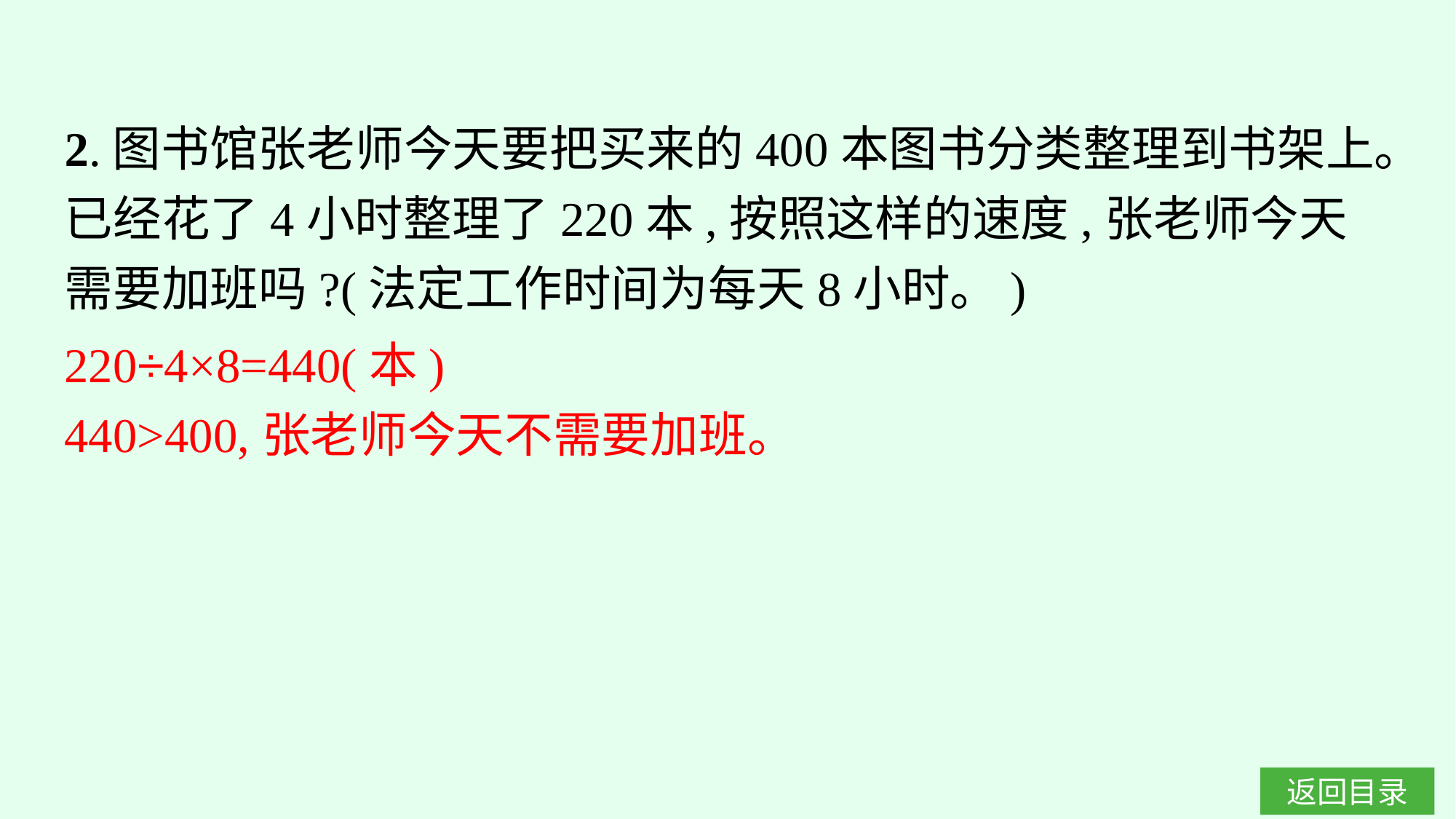

2.图书馆张老师今天要把买来的400本图书分类整理到书架上。已经花了4小时整理了220本,按照这样的速度,张老师今天需要加班吗?(法定工作时间为每天8小时。)
220÷4×8=440(本)
440>400,张老师今天不需要加班。